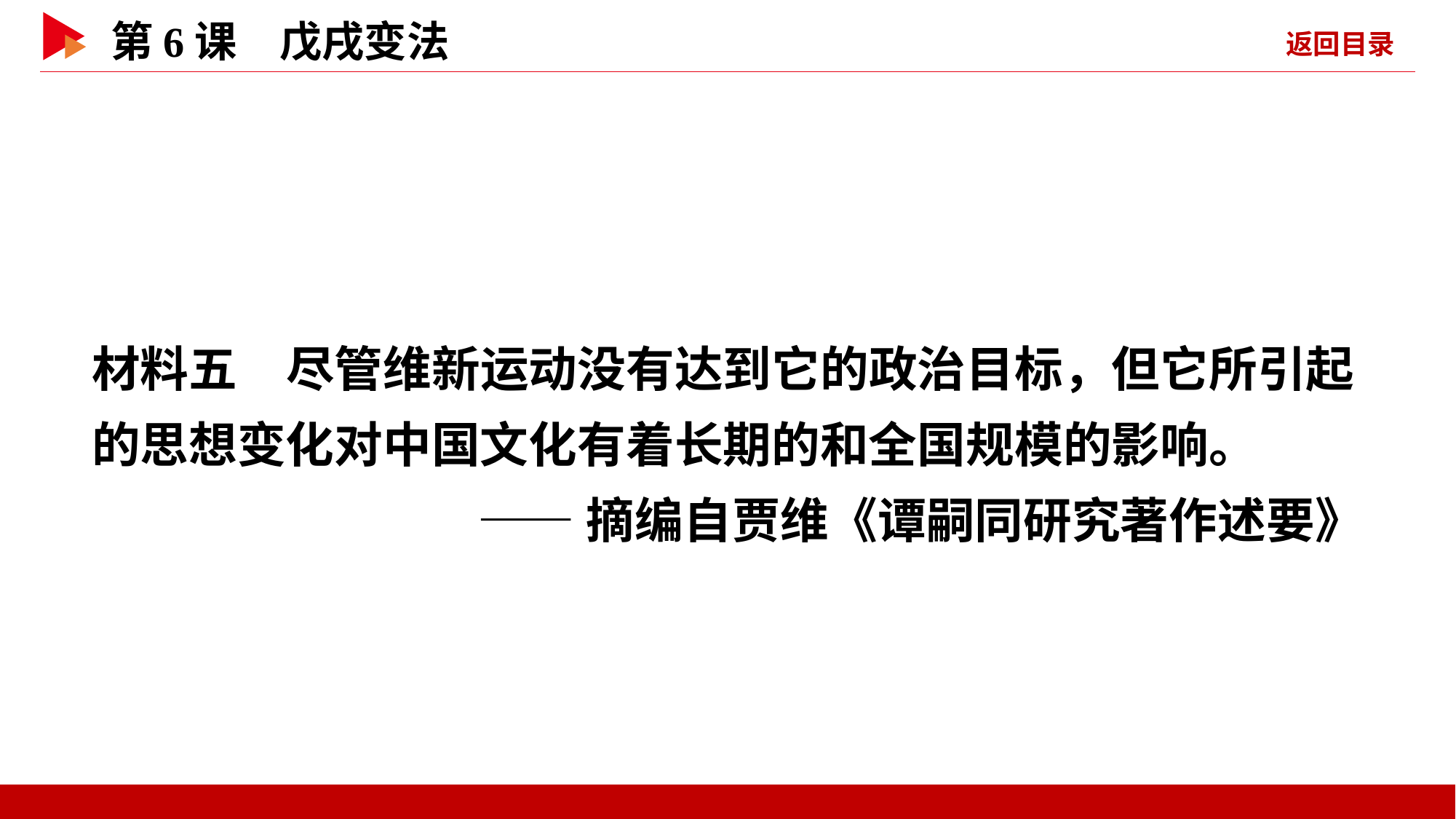

材料五　尽管维新运动没有达到它的政治目标，但它所引起的思想变化对中国文化有着长期的和全国规模的影响。
——摘编自贾维《谭嗣同研究著作述要》